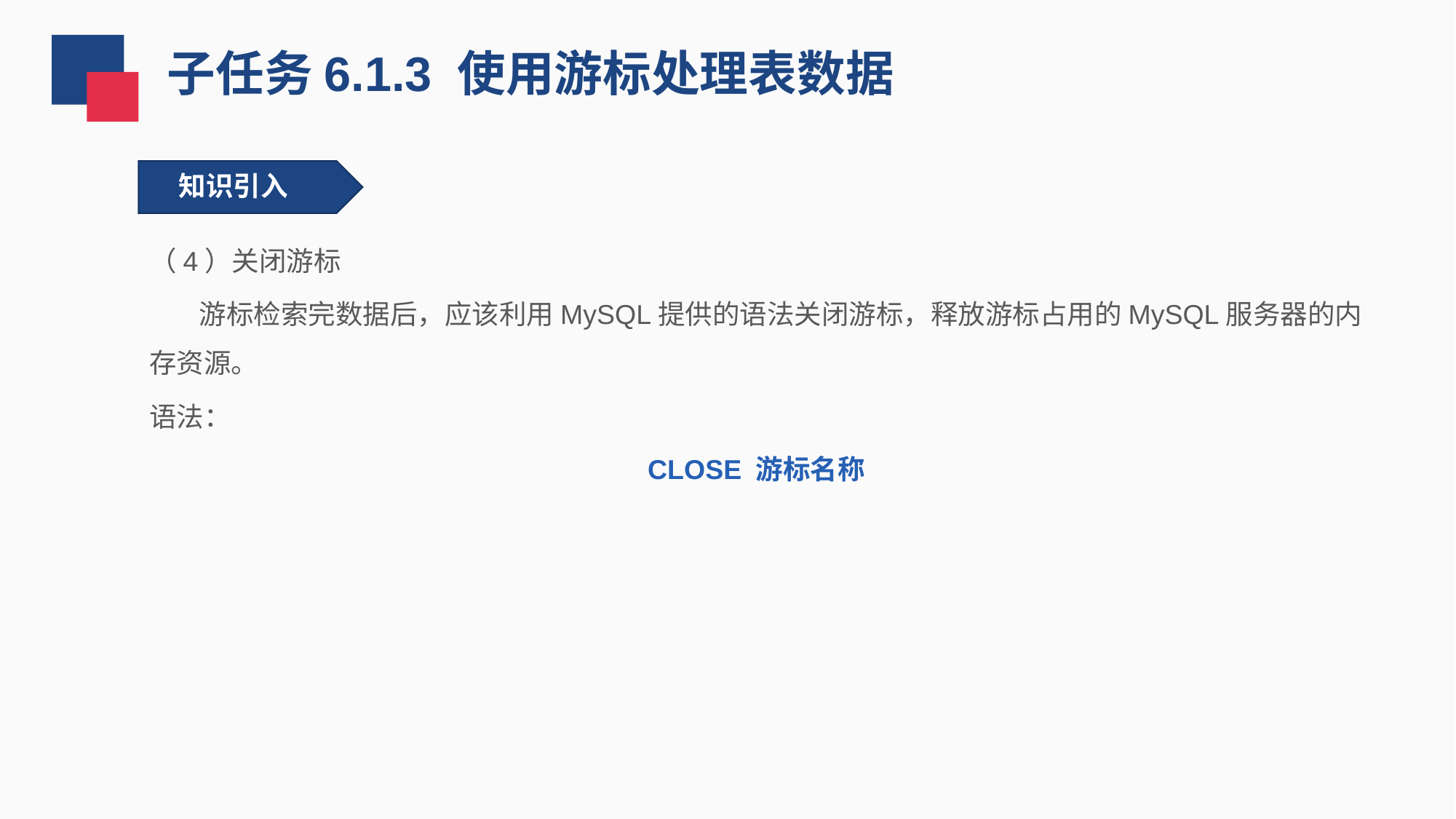

子任务6.1.3 使用游标处理表数据

知识引入
（4）关闭游标
       游标检索完数据后，应该利用MySQL提供的语法关闭游标，释放游标占用的MySQL服务器的内存资源。
语法：
CLOSE 游标名称